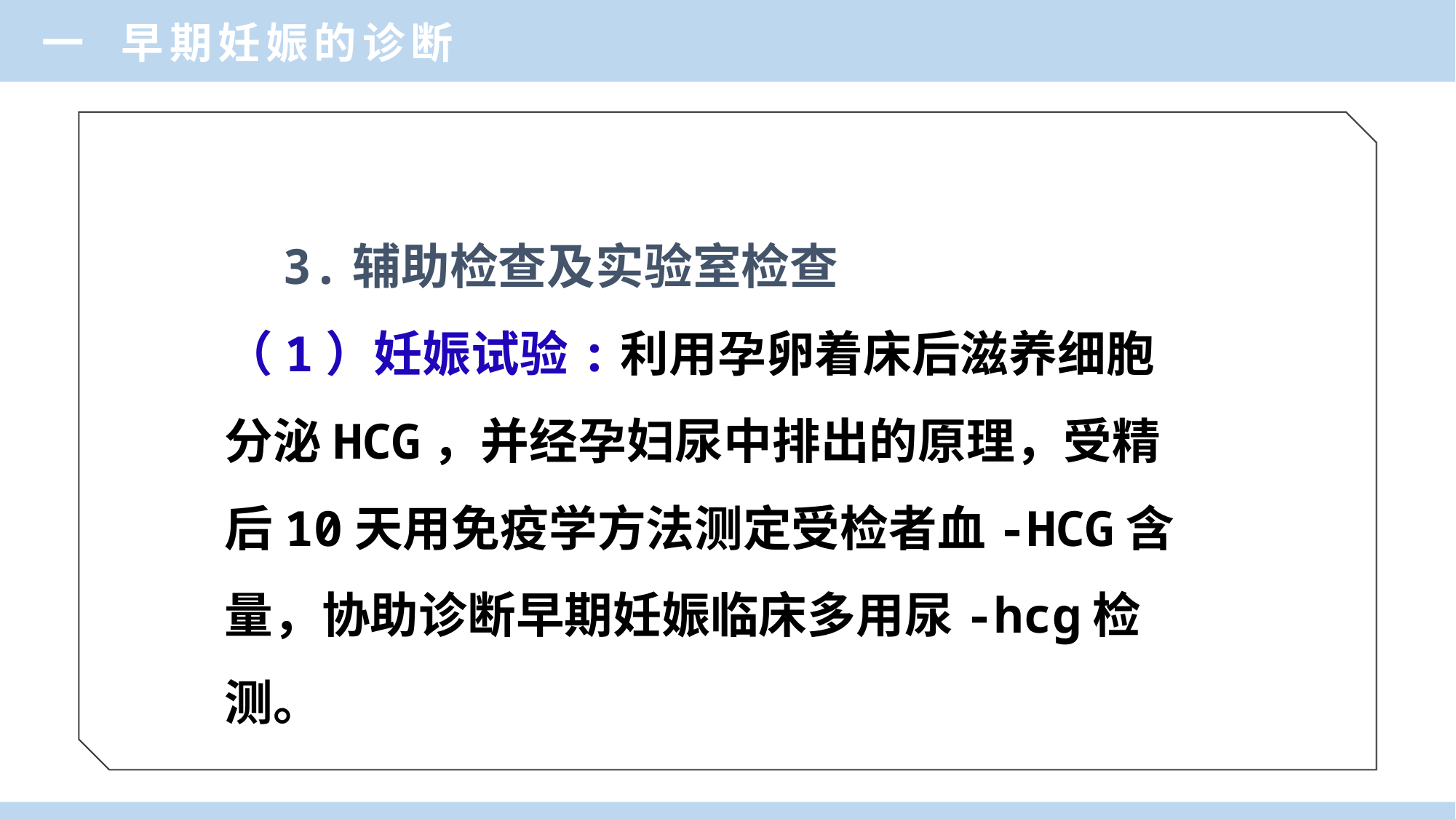

一  早期妊娠的诊断

  3.辅助检查及实验室检查
（1）妊娠试验:利用孕卵着床后滋养细胞分泌HCG，并经孕妇尿中排出的原理，受精后10天用免疫学方法测定受检者血-HCG含量，协助诊断早期妊娠临床多用尿-hcg检测。